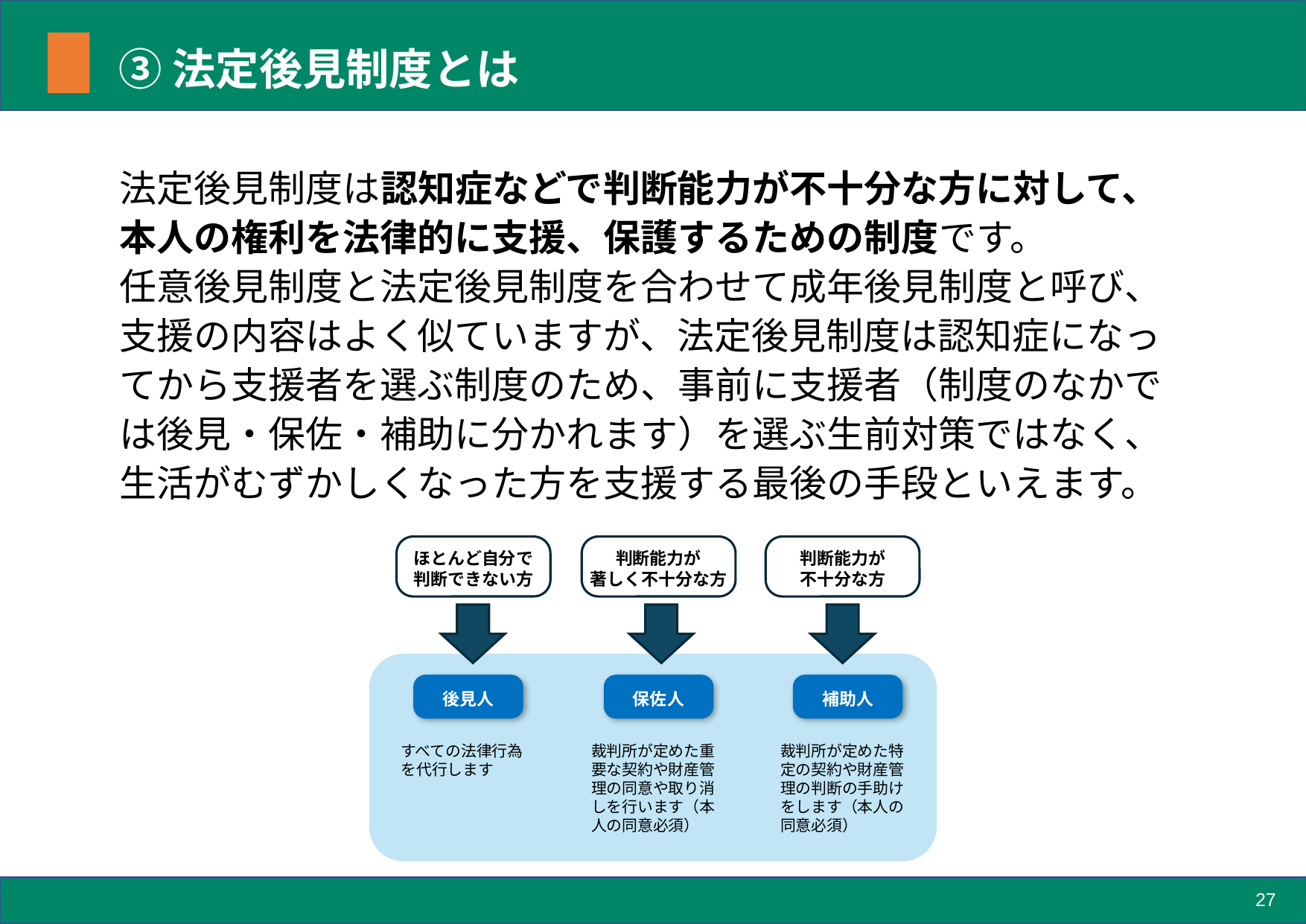

# ③法定後見制度とは
法定後見制度は認知症などで判断能力が不十分な方に対して、本人の権利を法律的に支援、保護するための制度です。
任意後見制度と法定後見制度を合わせて成年後見制度と呼び、支援の内容はよく似ていますが、法定後見制度は認知症になってから支援者を選ぶ制度のため、事前に支援者（制度のなかでは後見・保佐・補助に分かれます）を選ぶ生前対策ではなく、生活がむずかしくなった方を支援する最後の手段といえます。
ほとんど自分で
判断できない方
判断能力が
著しく不十分な方
判断能力が
不十分な方

後見人
すべての法律行為を代行します
保佐人
裁判所が定めた重要な契約や財産管理の同意や取り消しを行います（本人の同意必須）
補助人
裁判所が定めた特定の契約や財産管理の判断の手助けをします（本人の同意必須）